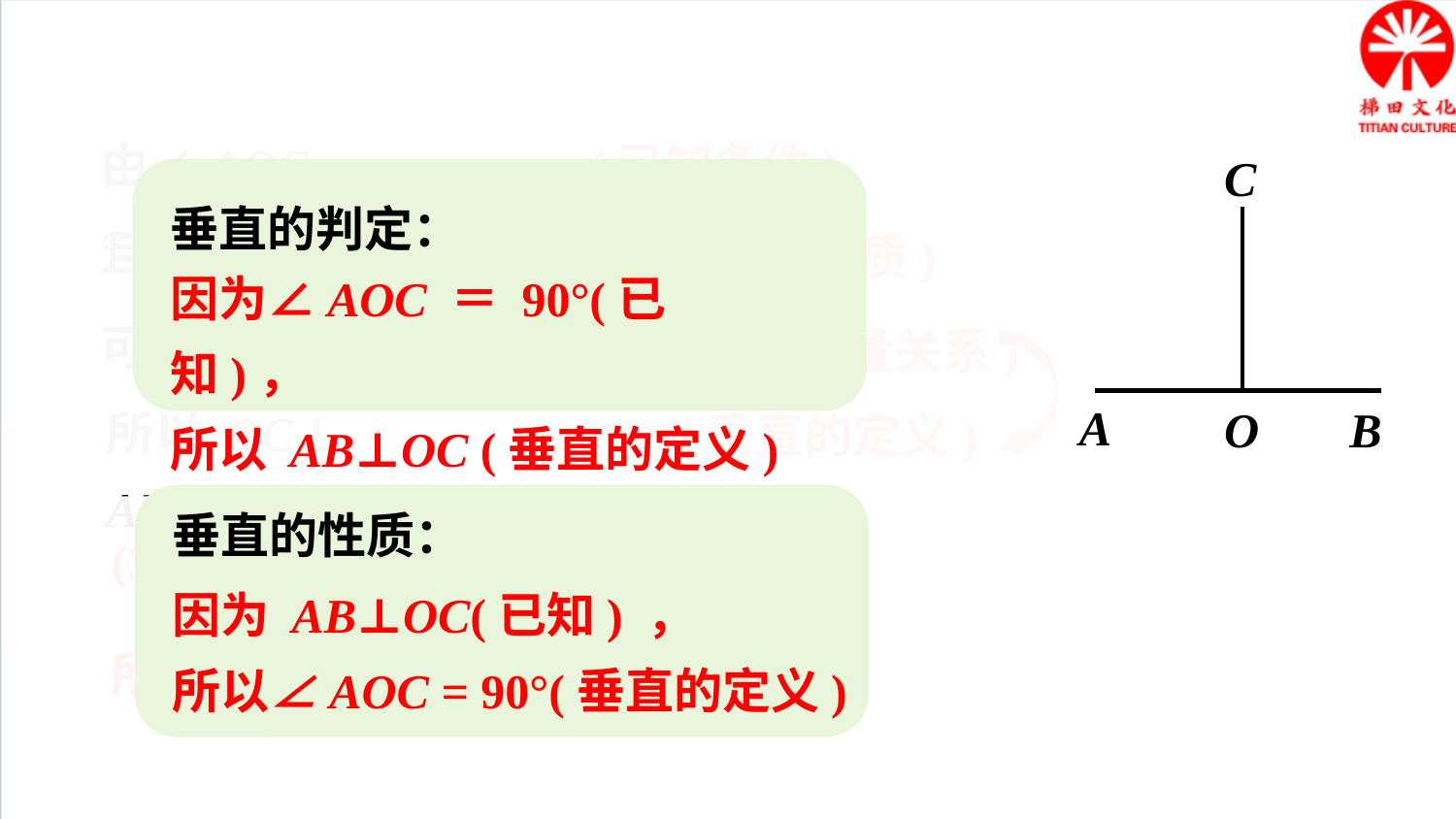

由∠AOC =∠BOC，
(已知条件)
C
A
O
B

垂直的判定：
因为∠AOC ＝ 90°(已知)，
所以 AB⊥OC (垂直的定义)
且∠AOC+∠BOC=180°
(补角的性质)
可得∠AOC =∠BOC=90°
(角的数量关系)

所以 OC⊥ AB
(垂直的定义)
垂直的性质：

因为 AB⊥OC(已知) ，
所以∠AOC = 90°(垂直的定义)

(3)因为  OC⊥AB (已知)

所以  ∠AOC=∠BOC=90°